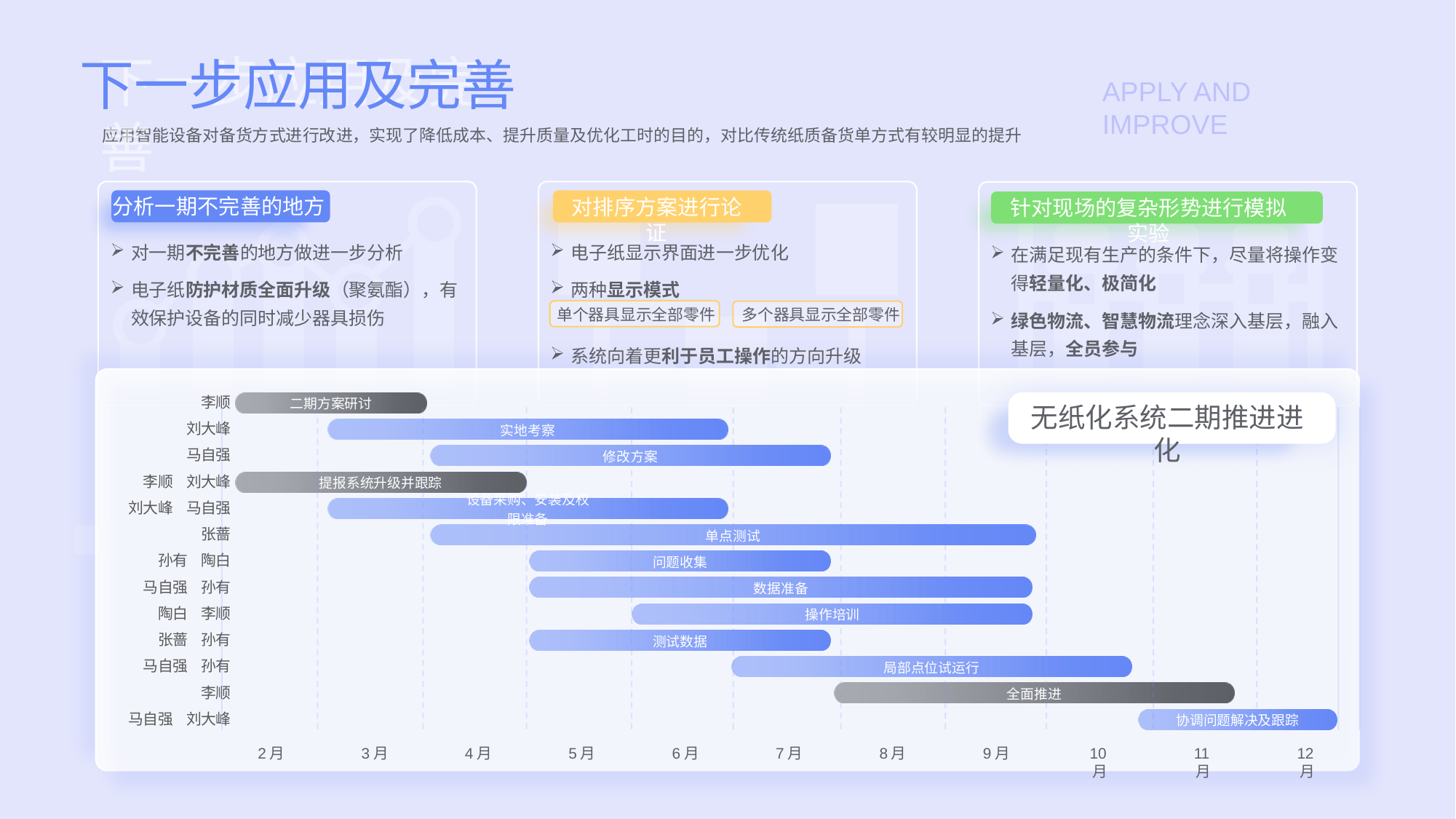

下一步应用及完善
下一步应用及完善
APPLY AND IMPROVE
应用智能设备对备货方式进行改进，实现了降低成本、提升质量及优化工时的目的，对比传统纸质备货单方式有较明显的提升

针对现场的复杂形势进行模拟实验

在满足现有生产的条件下，尽量将操作变得轻量化、极简化

绿色物流、智慧物流理念深入基层，融入基层，全员参与

分析一期不完善的地方

对排序方案进行论证

对一期不完善的地方做进一步分析

电子纸防护材质全面升级（聚氨酯），有效保护设备的同时减少器具损伤
电子纸显示界面进一步优化

两种显示模式

系统向着更利于员工操作的方向升级
多个器具显示全部零件
单个器具显示全部零件

### Chart

| Category | 计划开始时间 | 工期 |
|---|---|---|
| 李顺 | 44593.0 | 58.0 |
| 刘大峰 | 44621.0 | 121.0 |
| 马自强 | 44652.0 | 121.0 |
| 李顺   刘大峰 | 44593.0 | 88.0 |
| 刘大峰   马自强 | 44621.0 | 121.0 |
| 张蔷 | 44652.0 | 183.0 |
| 孙有   陶白 | 44682.0 | 91.0 |
| 马自强   孙有 | 44682.0 | 152.0 |
| 陶白   李顺 | 44713.0 | 121.0 |
| 张蔷   孙有 | 44682.0 | 91.0 |
| 马自强   孙有 | 44743.0 | 121.0 |
| 李顺 | 44774.0 | 121.0 |
| 马自强   刘大峰 | 44866.0 | 60.0 |
无纸化系统二期推进进化

2月
3月
4月
5月
6月
7月
8月
9月
10月
11月
12月